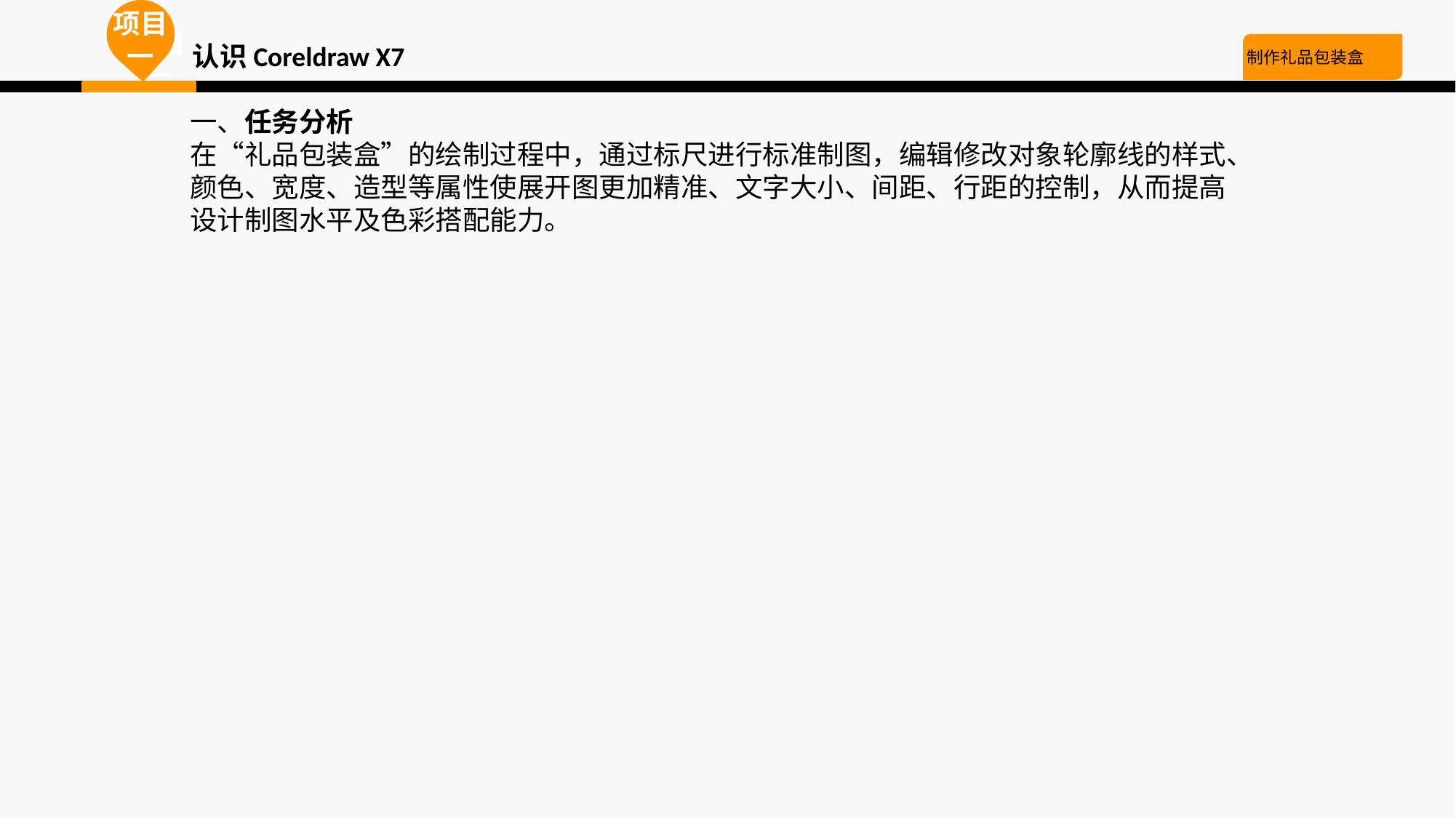

项目一

项目一
项目一
认识Coreldraw X7

制作礼品包装盒
一、任务分析
在“礼品包装盒”的绘制过程中，通过标尺进行标准制图，编辑修改对象轮廓线的样式、颜色、宽度、造型等属性使展开图更加精准、文字大小、间距、行距的控制，从而提高设计制图水平及色彩搭配能力。